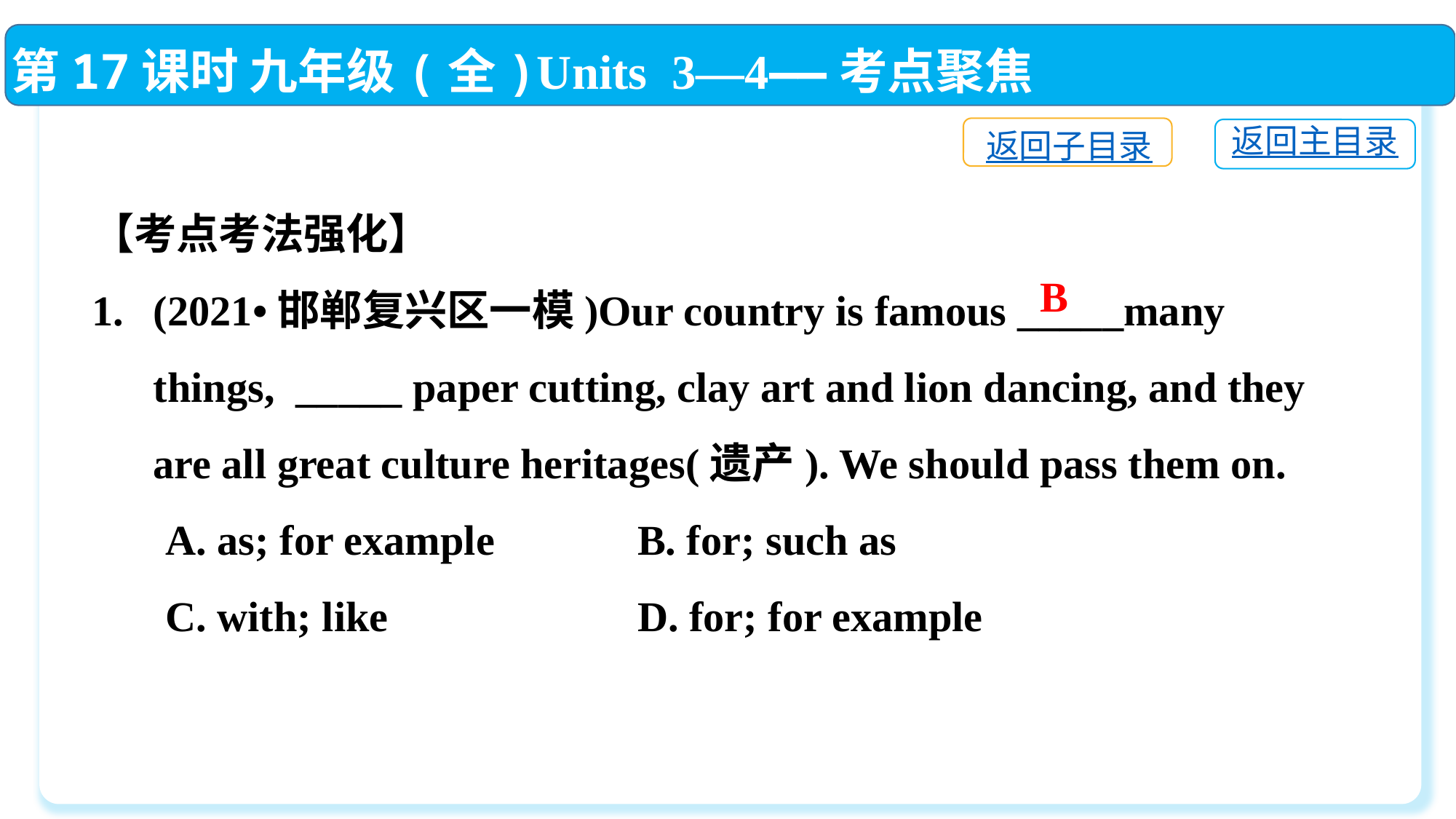

第17课时 九年级(全)Units  3—4——考点聚焦

返回子目录
返回主目录
【考点考法强化】
(2021•邯郸复兴区一模)Our country is famous _____many things,  _____ paper cutting, clay art and lion dancing, and they are all great culture heritages(遗产). We should pass them on.
       A. as; for example　 	B. for; such as
       C. with; like　　　　	D. for; for example

B